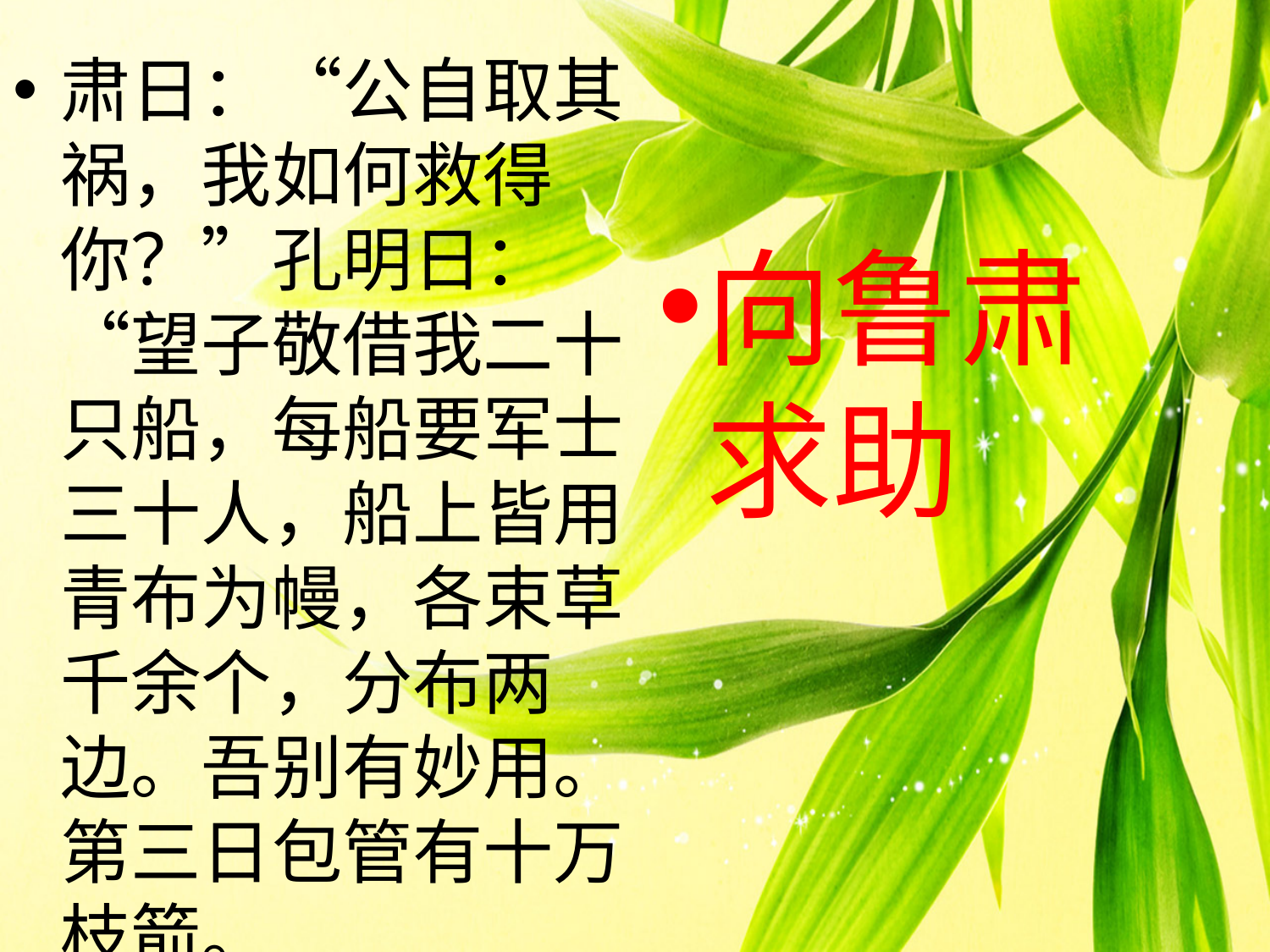

#
肃日：“公自取其祸，我如何救得你？”孔明日：“望子敬借我二十只船，每船要军士三十人，船上皆用青布为幔，各束草千余个，分布两边。吾别有妙用。第三日包管有十万枝箭。
向鲁肃求助